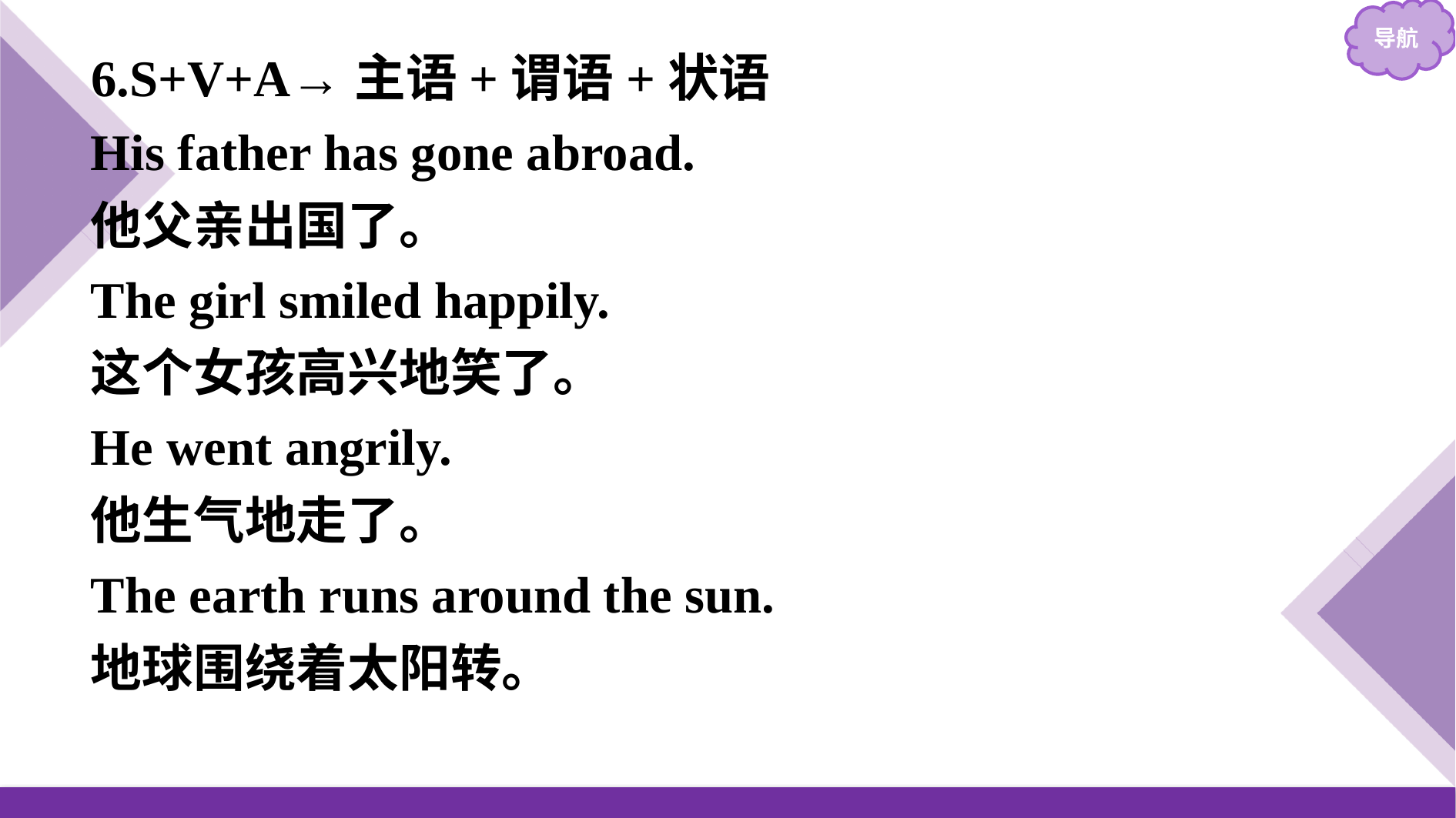

6.S+V+A→主语+谓语+状语
His father has gone abroad.
他父亲出国了。
The girl smiled happily.
这个女孩高兴地笑了。
He went angrily.
他生气地走了。
The earth runs around the sun.
地球围绕着太阳转。